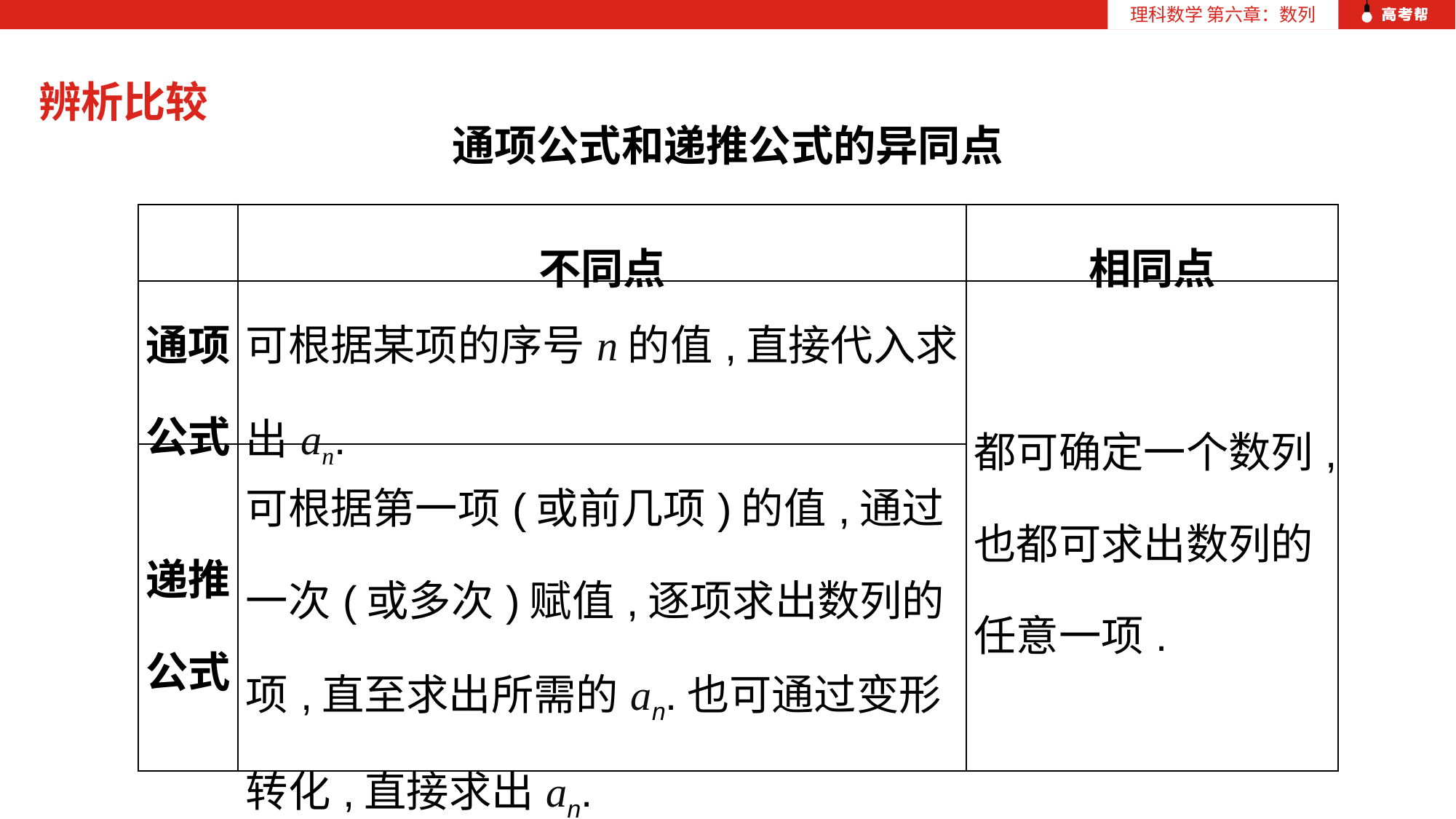

辨析比较
通项公式和递推公式的异同点
|  | 不同点 | 相同点 |
| --- | --- | --- |
| 通项 公式 | 可根据某项的序号n的值,直接代入求出an. | 都可确定一个数列,也都可求出数列的任意一项. |
| 递推 公式 | 可根据第一项(或前几项)的值,通过一次(或多次)赋值,逐项求出数列的项,直至求出所需的an.也可通过变形转化,直接求出an. |  |